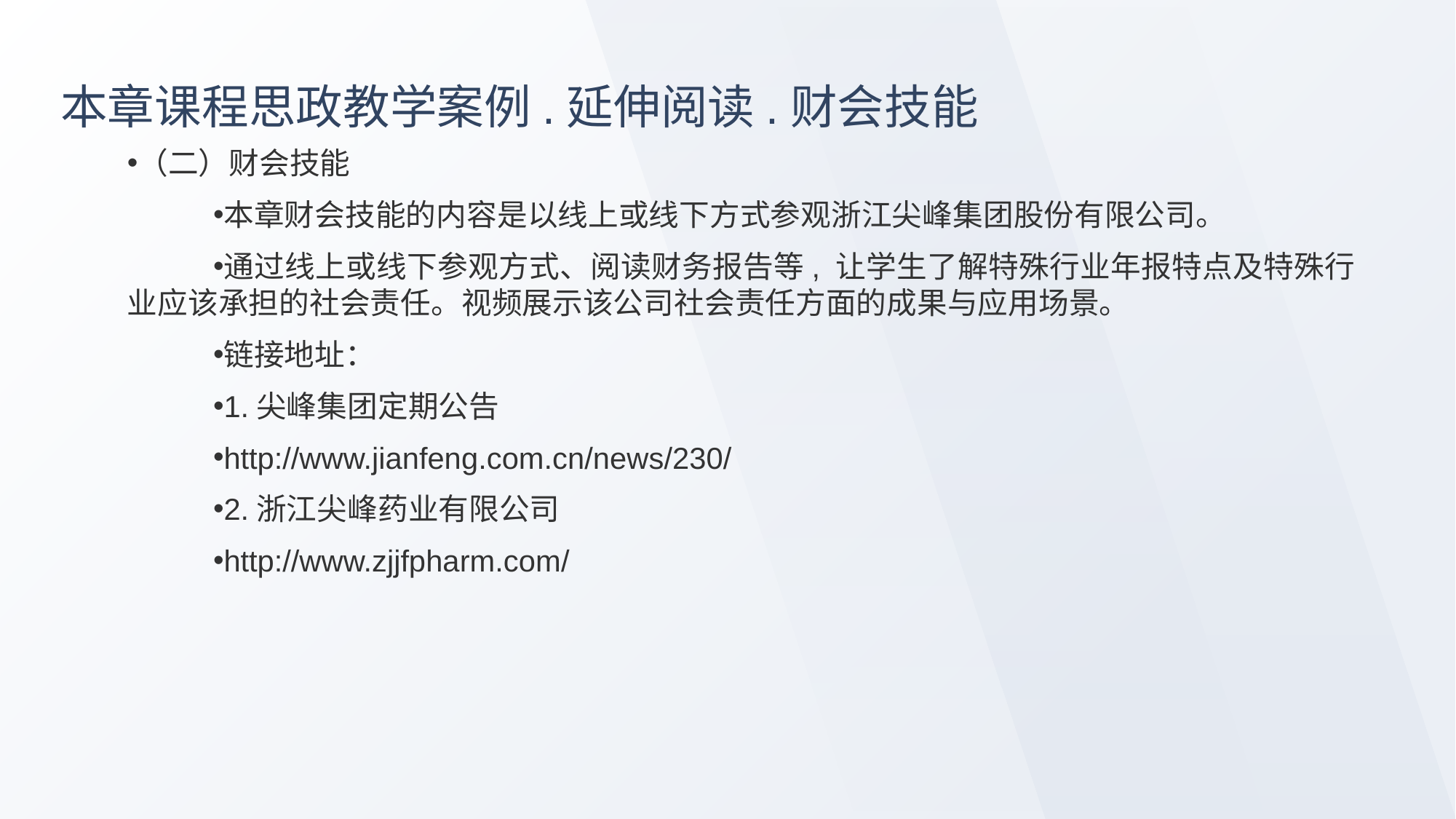

# 本章课程思政教学案例.延伸阅读.财会技能
（二）财会技能
本章财会技能的内容是以线上或线下方式参观浙江尖峰集团股份有限公司。
通过线上或线下参观方式、阅读财务报告等, 让学生了解特殊行业年报特点及特殊行业应该承担的社会责任。视频展示该公司社会责任方面的成果与应用场景。
链接地址：
1.尖峰集团定期公告
http://www.jianfeng.com.cn/news/230/
2.浙江尖峰药业有限公司
http://www.zjjfpharm.com/